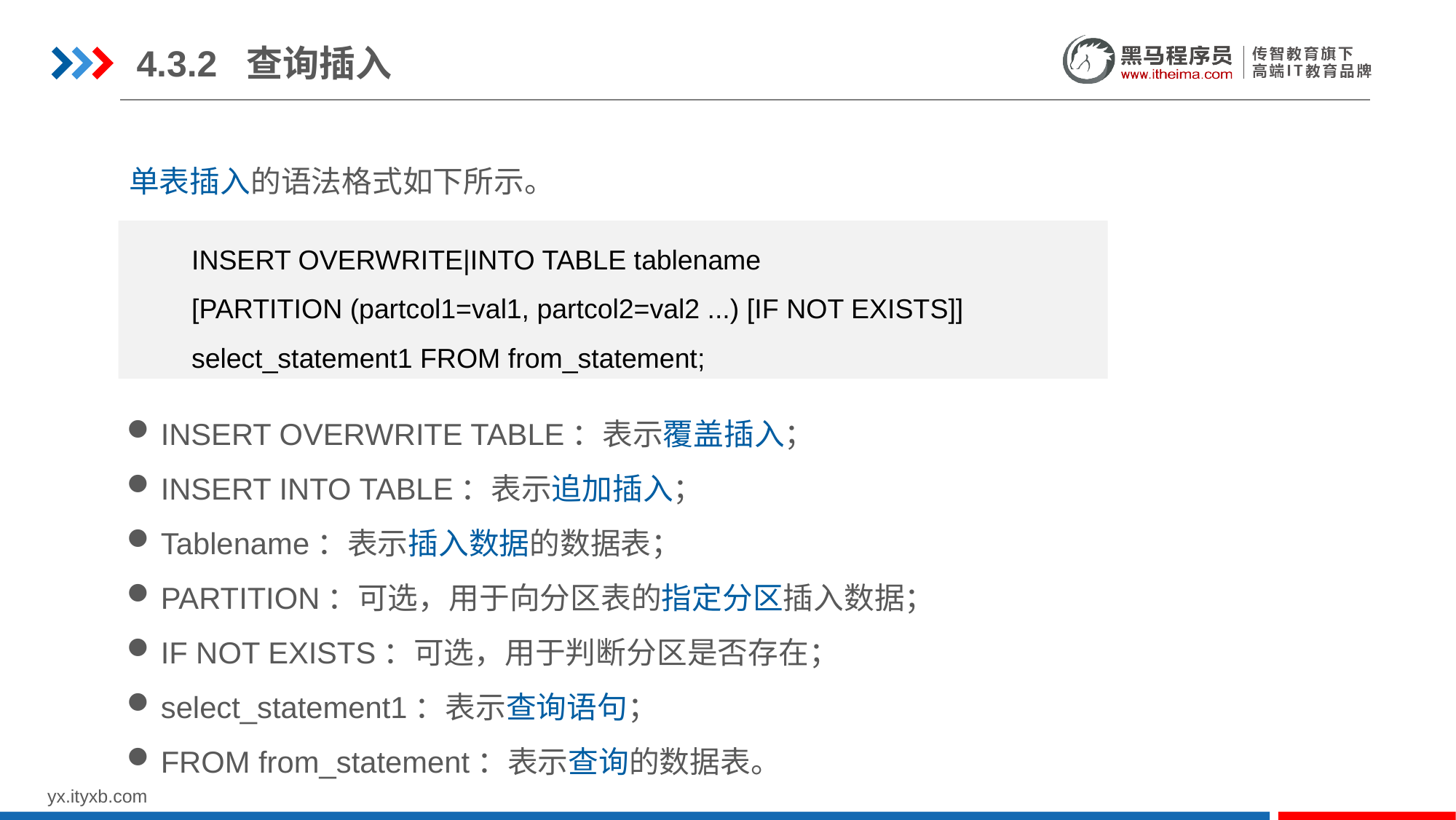

4.3.2  查询插入
单表插入的语法格式如下所示。
    INSERT OVERWRITE|INTO TABLE tablename
    [PARTITION (partcol1=val1, partcol2=val2 ...) [IF NOT EXISTS]]
    select_statement1 FROM from_statement;
INSERT OVERWRITE TABLE：表示覆盖插入；
INSERT INTO TABLE：表示追加插入；
Tablename：表示插入数据的数据表；
PARTITION：可选，用于向分区表的指定分区插入数据；
IF NOT EXISTS：可选，用于判断分区是否存在；
select_statement1：表示查询语句；
FROM from_statement：表示查询的数据表。